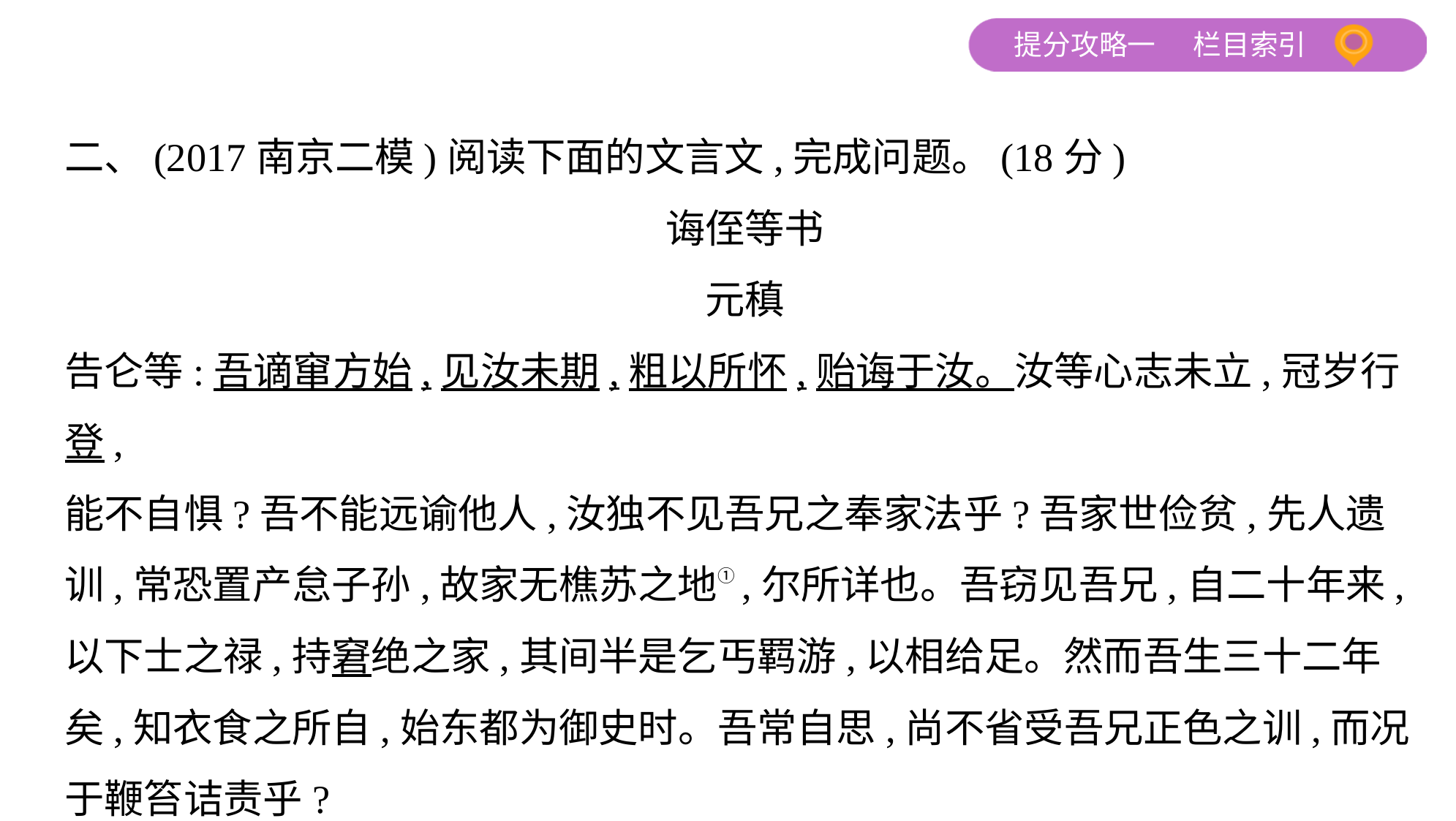

二、(2017南京二模)阅读下面的文言文,完成问题。(18分)
诲侄等书
元稹
告仑等:吾谪窜方始,见汝未期,粗以所怀,贻诲于汝。汝等心志未立,冠岁行登,
能不自惧?吾不能远谕他人,汝独不见吾兄之奉家法乎?吾家世俭贫,先人遗
训,常恐置产怠子孙,故家无樵苏之地①,尔所详也。吾窃见吾兄,自二十年来,
以下士之禄,持窘绝之家,其间半是乞丐羁游,以相给足。然而吾生三十二年
矣,知衣食之所自,始东都为御史时。吾常自思,尚不省受吾兄正色之训,而况
于鞭笞诘责乎?